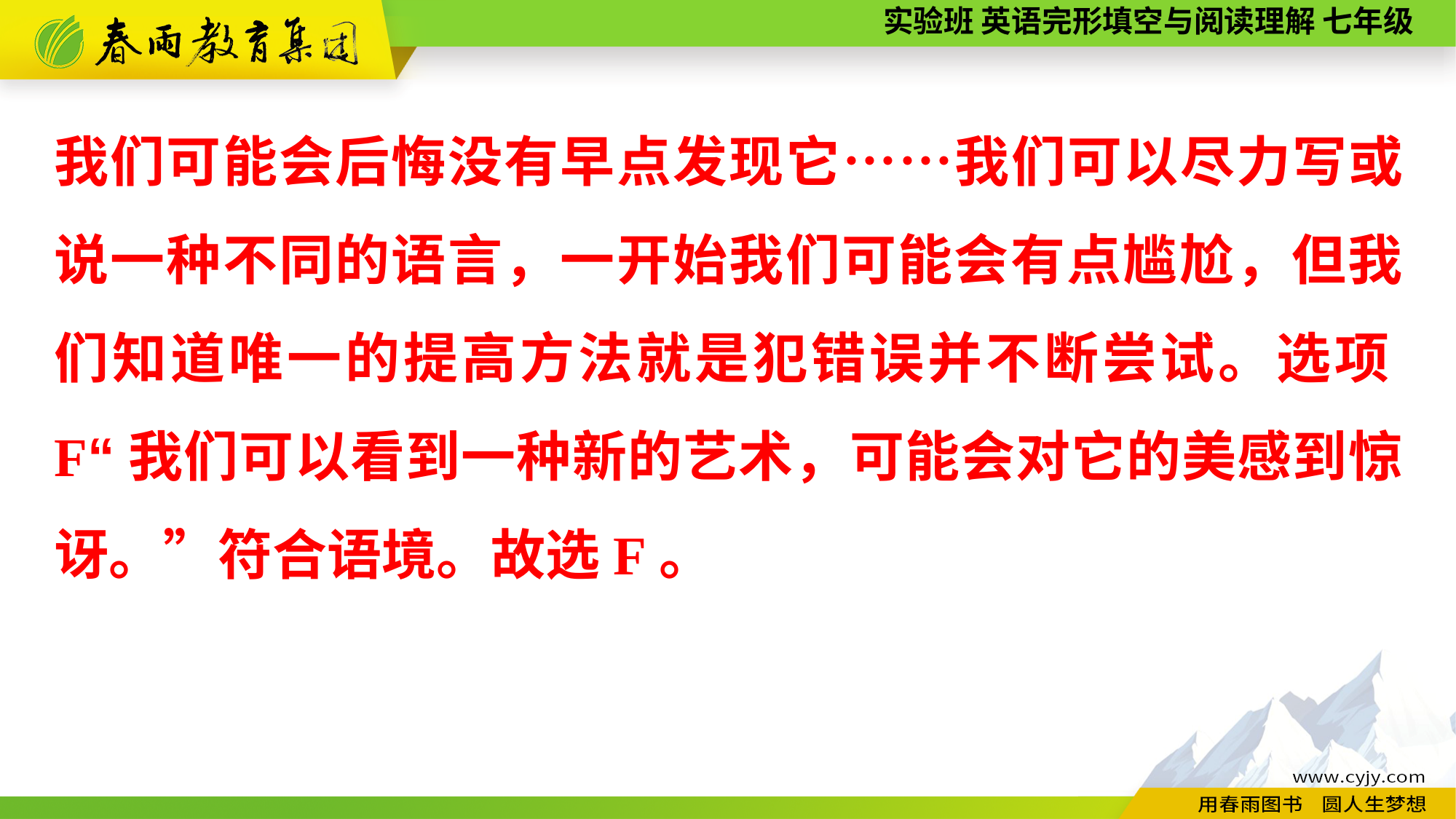

我们可能会后悔没有早点发现它……我们可以尽力写或说一种不同的语言，一开始我们可能会有点尴尬，但我们知道唯一的提高方法就是犯错误并不断尝试。选项F“我们可以看到一种新的艺术，可能会对它的美感到惊讶。”符合语境。故选F。